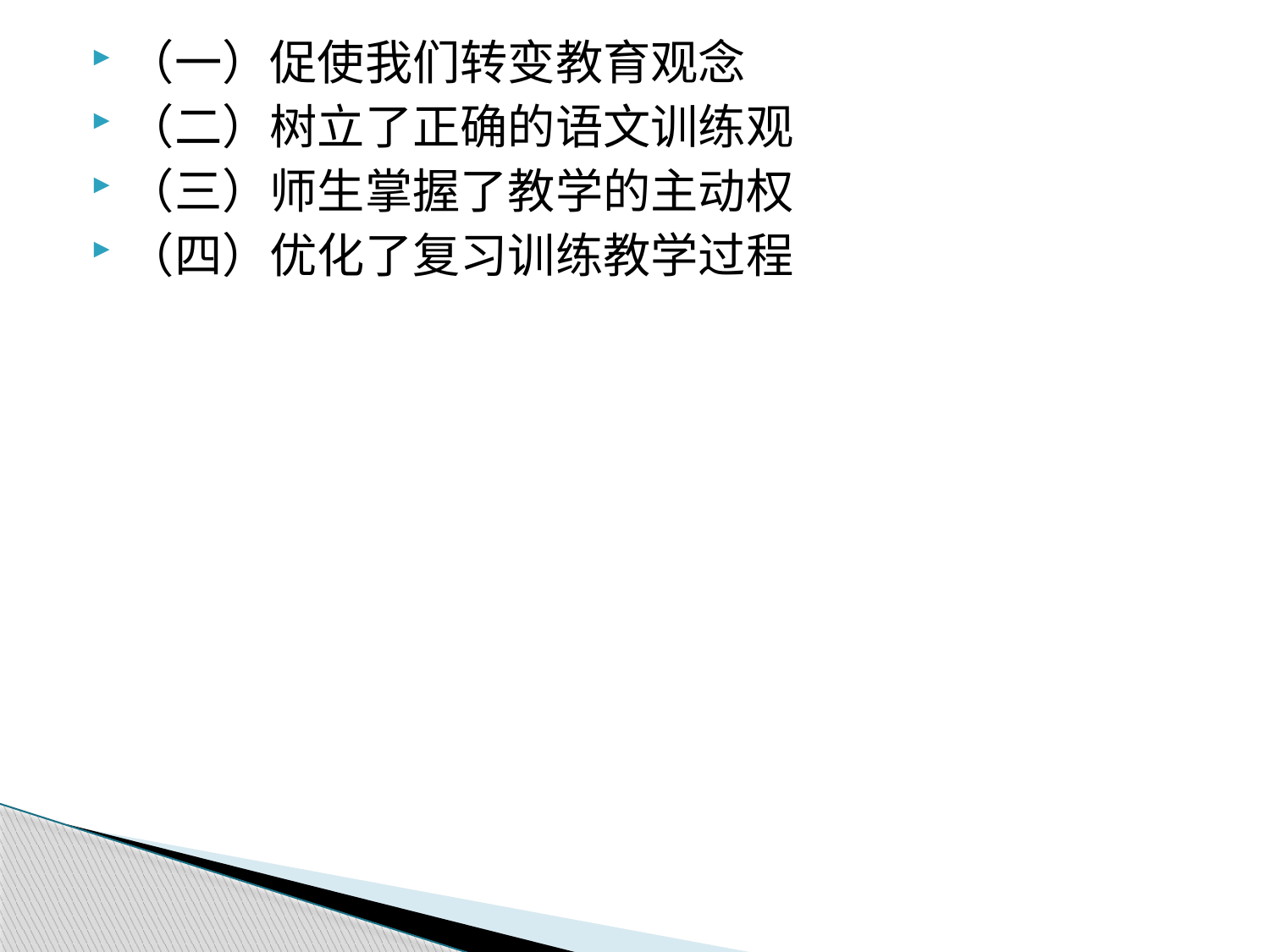

（一）促使我们转变教育观念
（二）树立了正确的语文训练观
（三）师生掌握了教学的主动权
（四）优化了复习训练教学过程